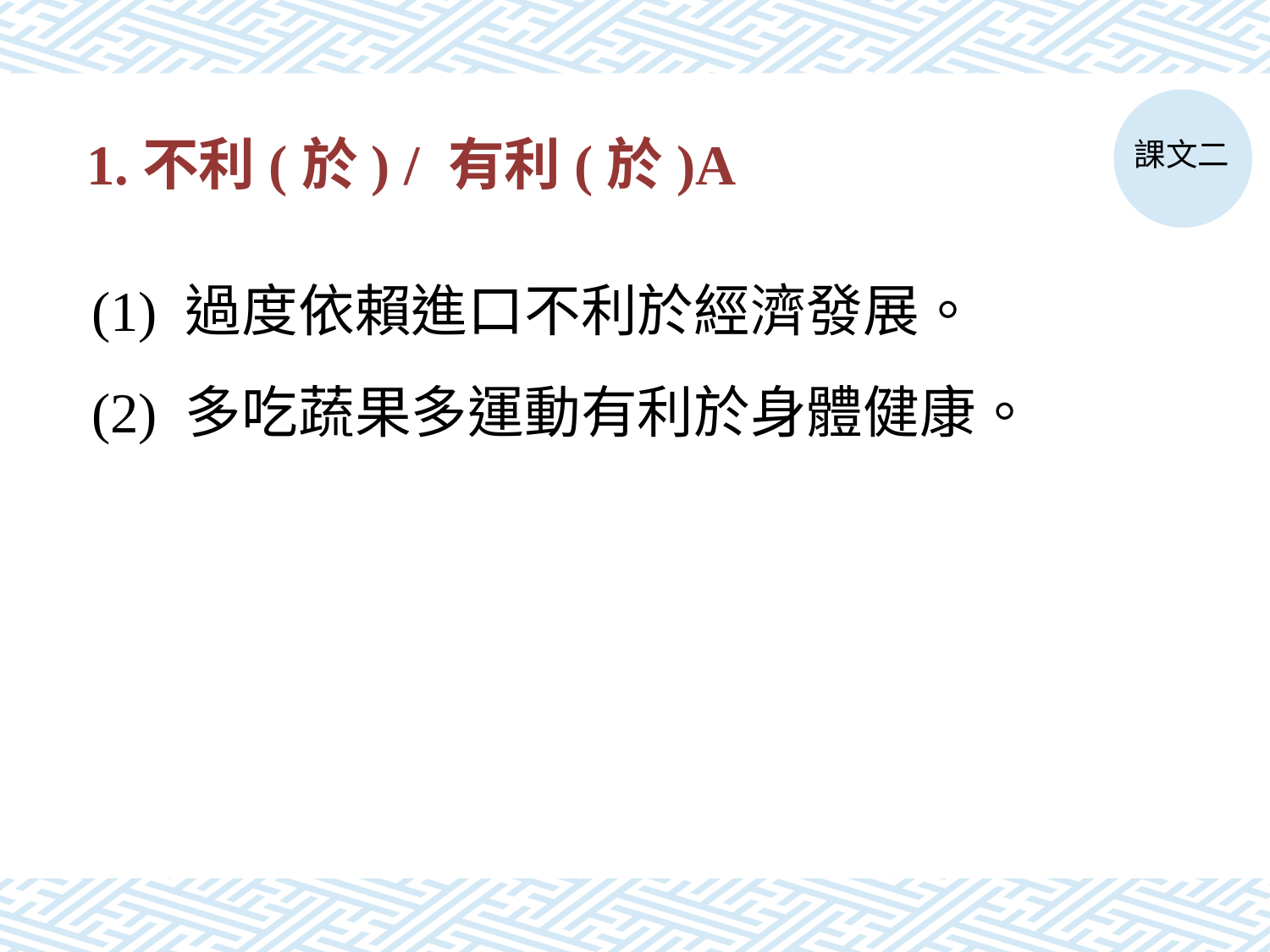

課文二
# 1.不利(於) / 有利(於)A
(1) 過度依賴進口不利於經濟發展。
(2) 多吃蔬果多運動有利於身體健康。